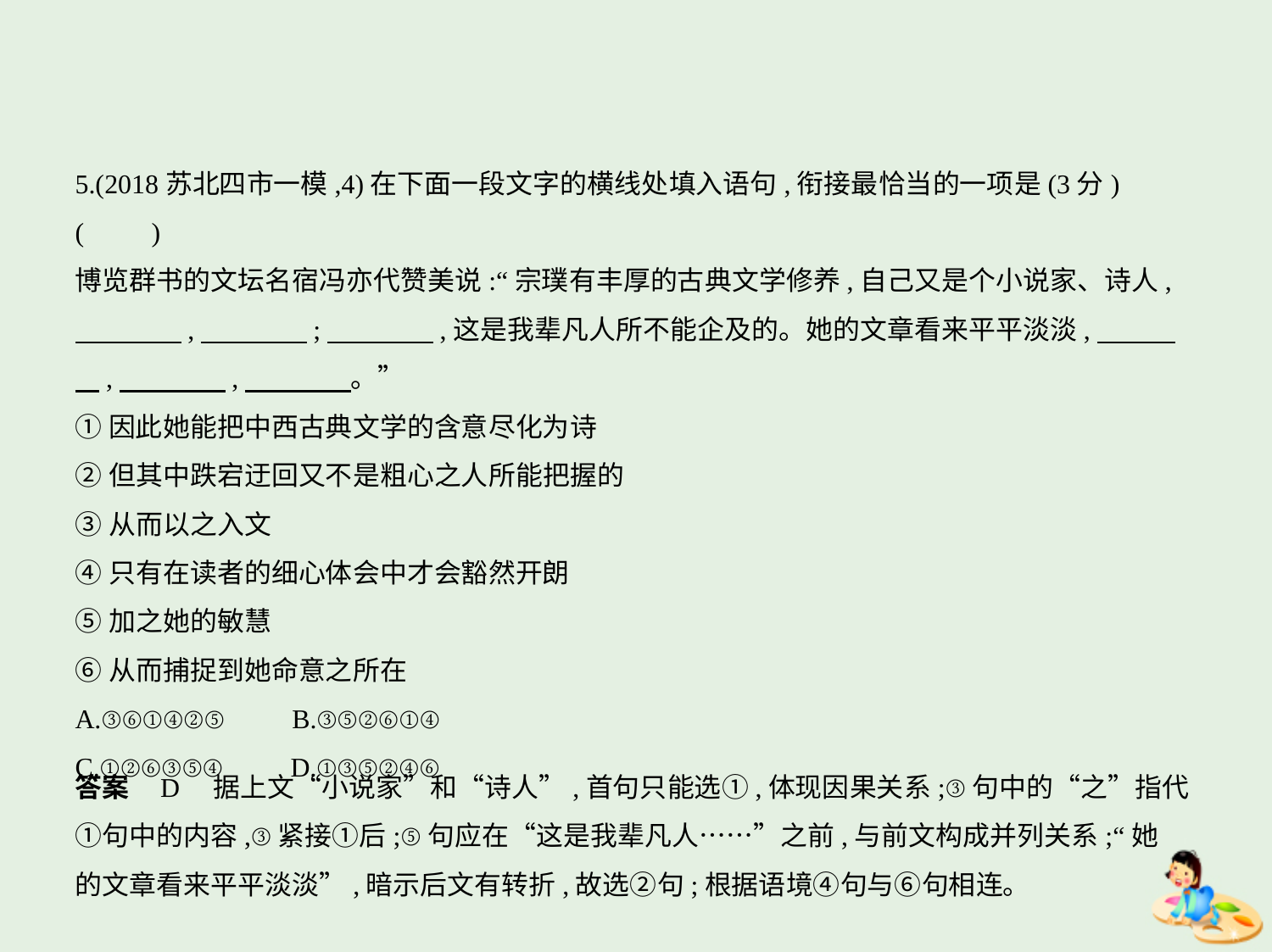

5.(2018苏北四市一模,4)在下面一段文字的横线处填入语句,衔接最恰当的一项是(3分) (    　)
博览群书的文坛名宿冯亦代赞美说:“宗璞有丰厚的古典文学修养,自己又是个小说家、诗人,
　　　    ,　　　    ;　　　    ,这是我辈凡人所不能企及的。她的文章看来平平淡淡,　　    
    ,　　　    ,　　　    。”
①因此她能把中西古典文学的含意尽化为诗
②但其中跌宕迂回又不是粗心之人所能把握的
③从而以之入文
④只有在读者的细心体会中才会豁然开朗
⑤加之她的敏慧
⑥从而捕捉到她命意之所在
A.③⑥①④②⑤　　B.③⑤②⑥①④
C.①②⑥③⑤④　　D.①③⑤②④⑥
答案    D　据上文“小说家”和“诗人”,首句只能选①,体现因果关系;③句中的“之”指代
①句中的内容,③紧接①后;⑤句应在“这是我辈凡人……”之前,与前文构成并列关系;“她
的文章看来平平淡淡”,暗示后文有转折,故选②句;根据语境④句与⑥句相连。